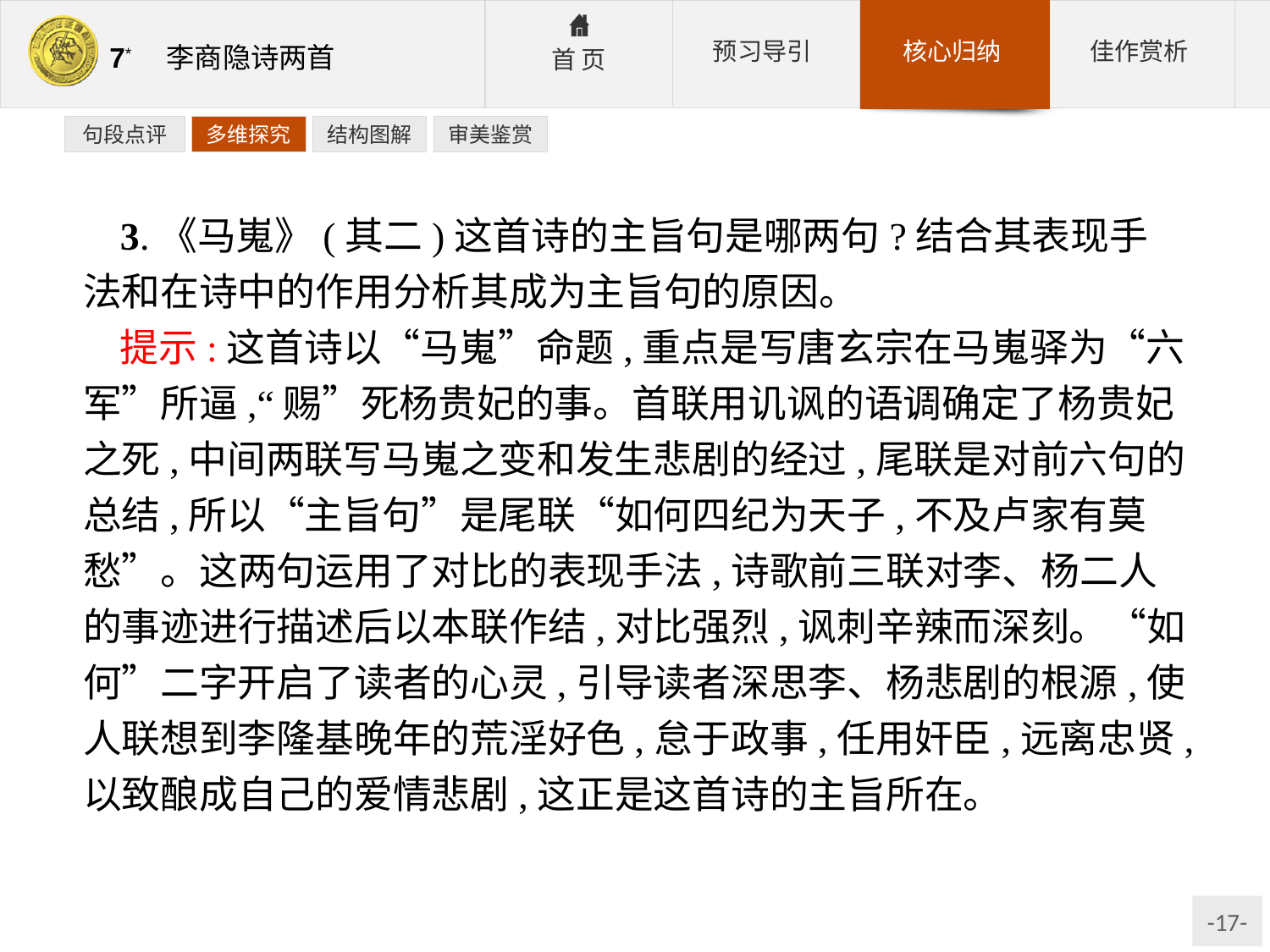

句段点评
多维探究
结构图解
审美鉴赏
3.《马嵬》(其二)这首诗的主旨句是哪两句?结合其表现手法和在诗中的作用分析其成为主旨句的原因。
提示:这首诗以“马嵬”命题,重点是写唐玄宗在马嵬驿为“六军”所逼,“赐”死杨贵妃的事。首联用讥讽的语调确定了杨贵妃之死,中间两联写马嵬之变和发生悲剧的经过,尾联是对前六句的总结,所以“主旨句”是尾联“如何四纪为天子,不及卢家有莫愁”。这两句运用了对比的表现手法,诗歌前三联对李、杨二人的事迹进行描述后以本联作结,对比强烈,讽刺辛辣而深刻。“如何”二字开启了读者的心灵,引导读者深思李、杨悲剧的根源,使人联想到李隆基晚年的荒淫好色,怠于政事,任用奸臣,远离忠贤,以致酿成自己的爱情悲剧,这正是这首诗的主旨所在。